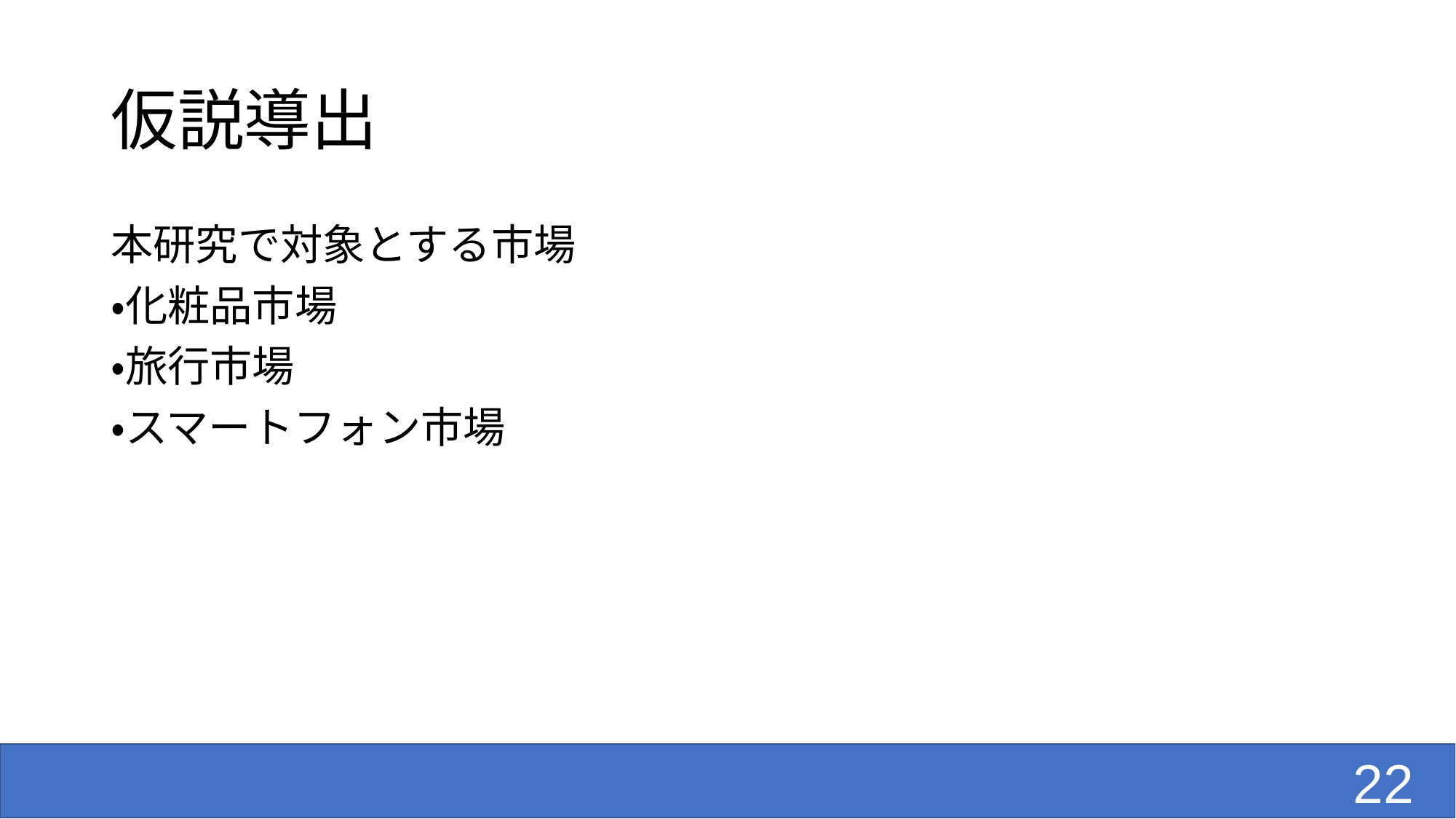

# 仮説導出
本研究で対象とする市場
・化粧品市場
・旅行市場
・スマートフォン市場

22